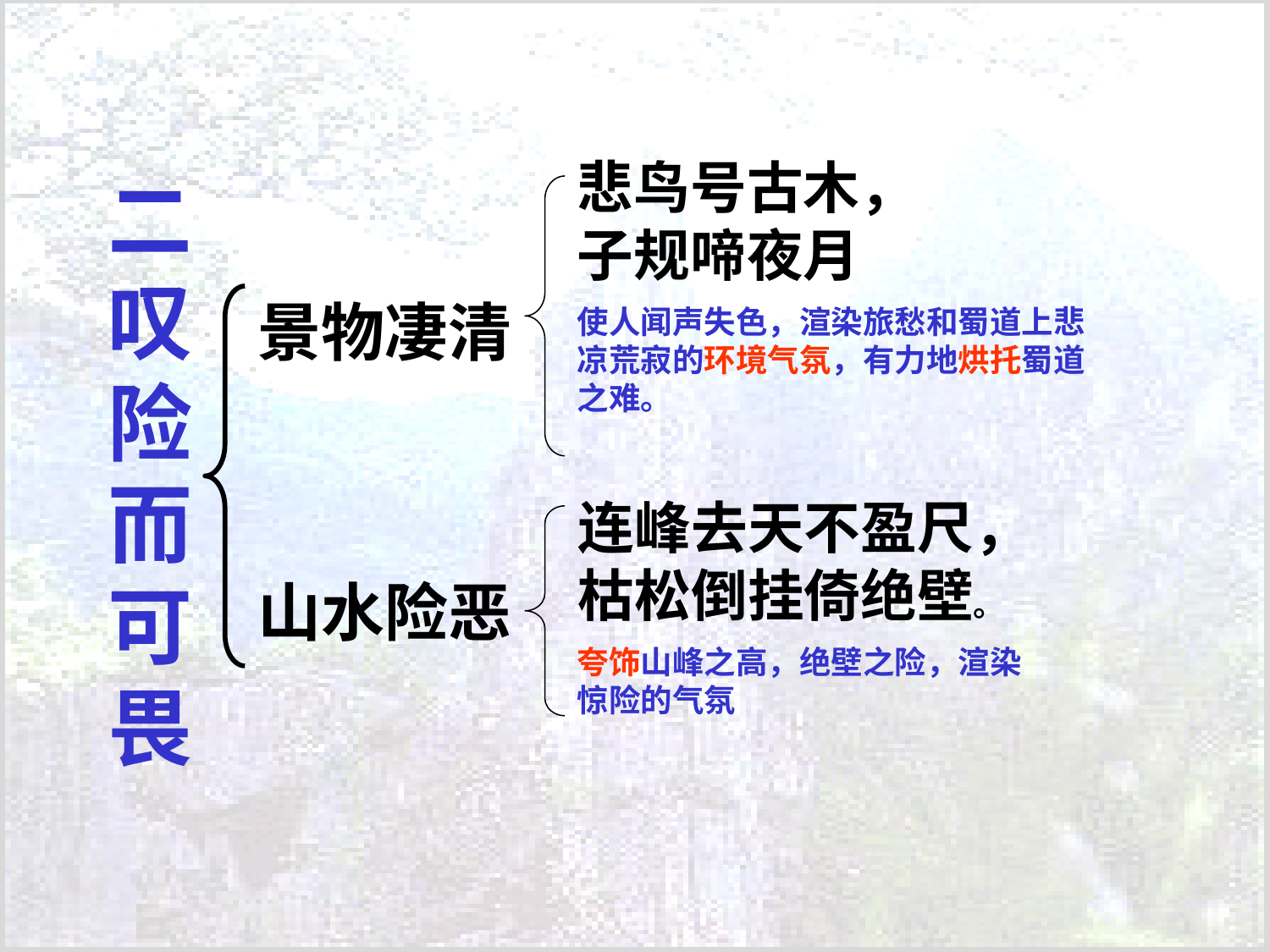

悲鸟号古木，
子规啼夜月
# 二叹险而可畏

景物凄清
使人闻声失色，渲染旅愁和蜀道上悲凉荒寂的环境气氛，有力地烘托蜀道之难。
连峰去天不盈尺，
枯松倒挂倚绝壁。

山水险恶
夸饰山峰之高，绝壁之险，渲染惊险的气氛